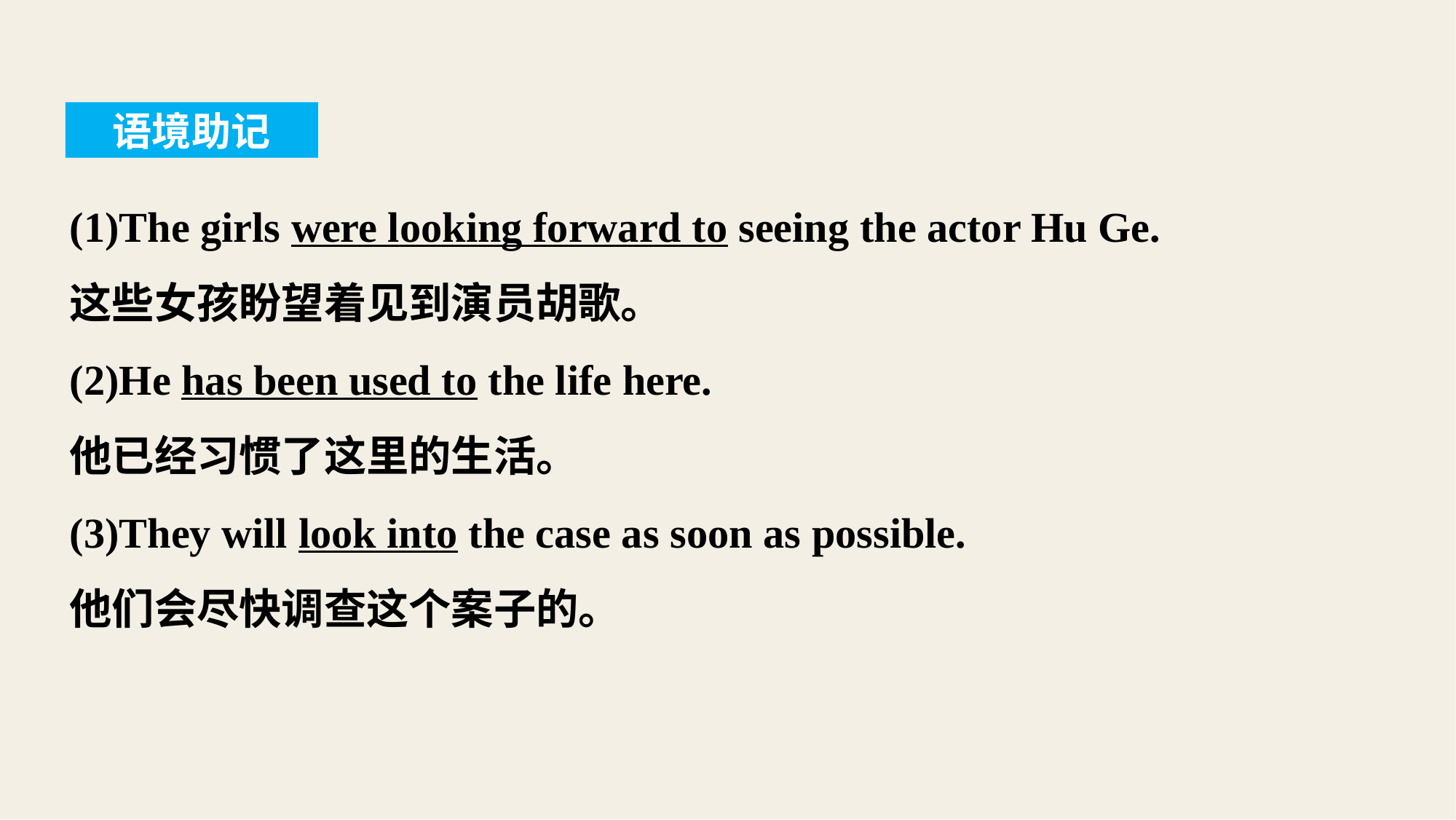

语境助记
(1)The girls were looking forward to seeing the actor Hu Ge.
这些女孩盼望着见到演员胡歌。
(2)He has been used to the life here.
他已经习惯了这里的生活。
(3)They will look into the case as soon as possible.
他们会尽快调查这个案子的。